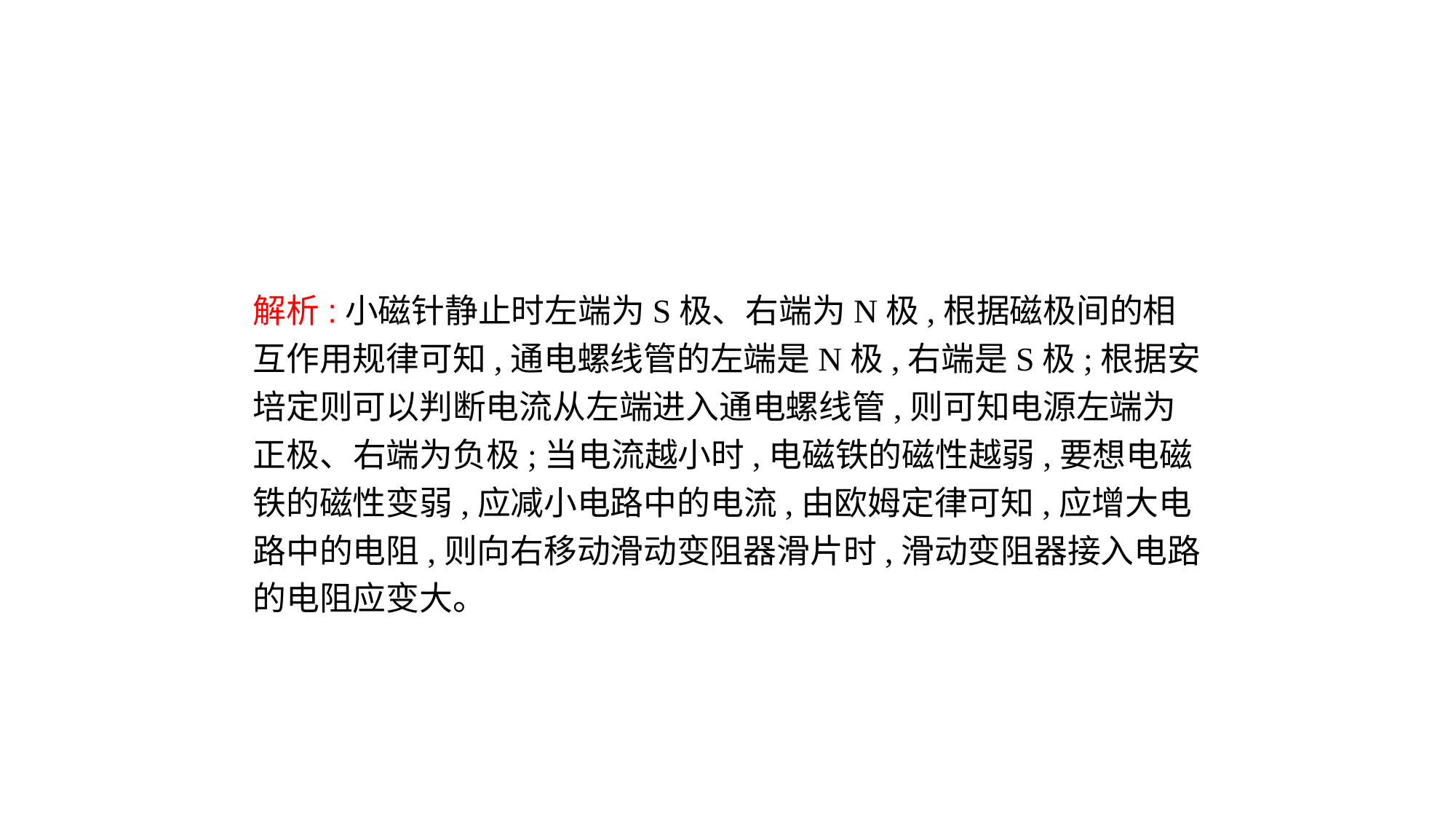

解析:小磁针静止时左端为S极、右端为N极,根据磁极间的相互作用规律可知,通电螺线管的左端是N极,右端是S极;根据安培定则可以判断电流从左端进入通电螺线管,则可知电源左端为正极、右端为负极;当电流越小时,电磁铁的磁性越弱,要想电磁铁的磁性变弱,应减小电路中的电流,由欧姆定律可知,应增大电路中的电阻,则向右移动滑动变阻器滑片时,滑动变阻器接入电路的电阻应变大。